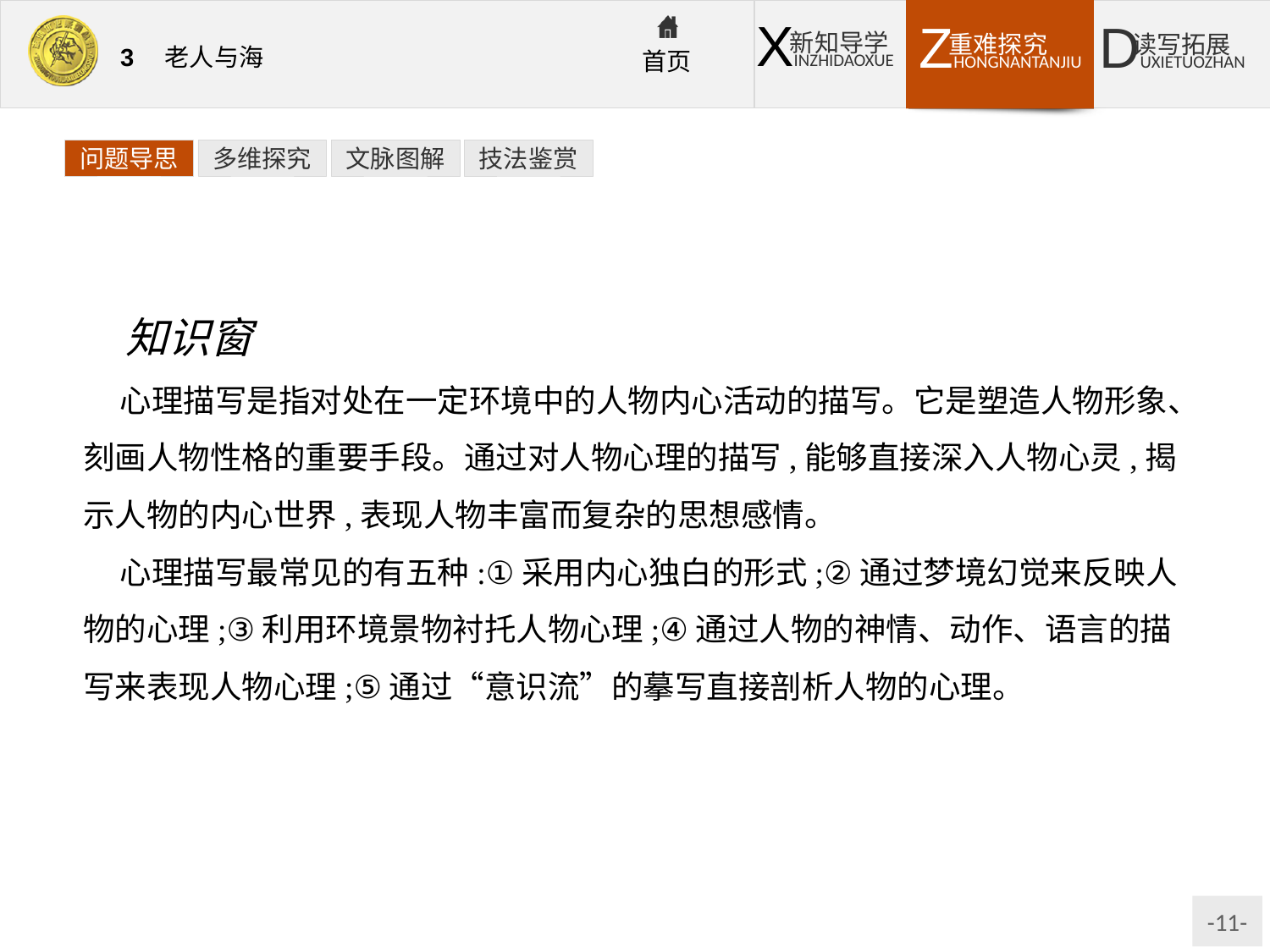

问题导思
多维探究
文脉图解
技法鉴赏
知识窗
心理描写是指对处在一定环境中的人物内心活动的描写。它是塑造人物形象、刻画人物性格的重要手段。通过对人物心理的描写,能够直接深入人物心灵,揭示人物的内心世界,表现人物丰富而复杂的思想感情。
心理描写最常见的有五种:①采用内心独白的形式;②通过梦境幻觉来反映人物的心理;③利用环境景物衬托人物心理;④通过人物的神情、动作、语言的描写来表现人物心理;⑤通过“意识流”的摹写直接剖析人物的心理。